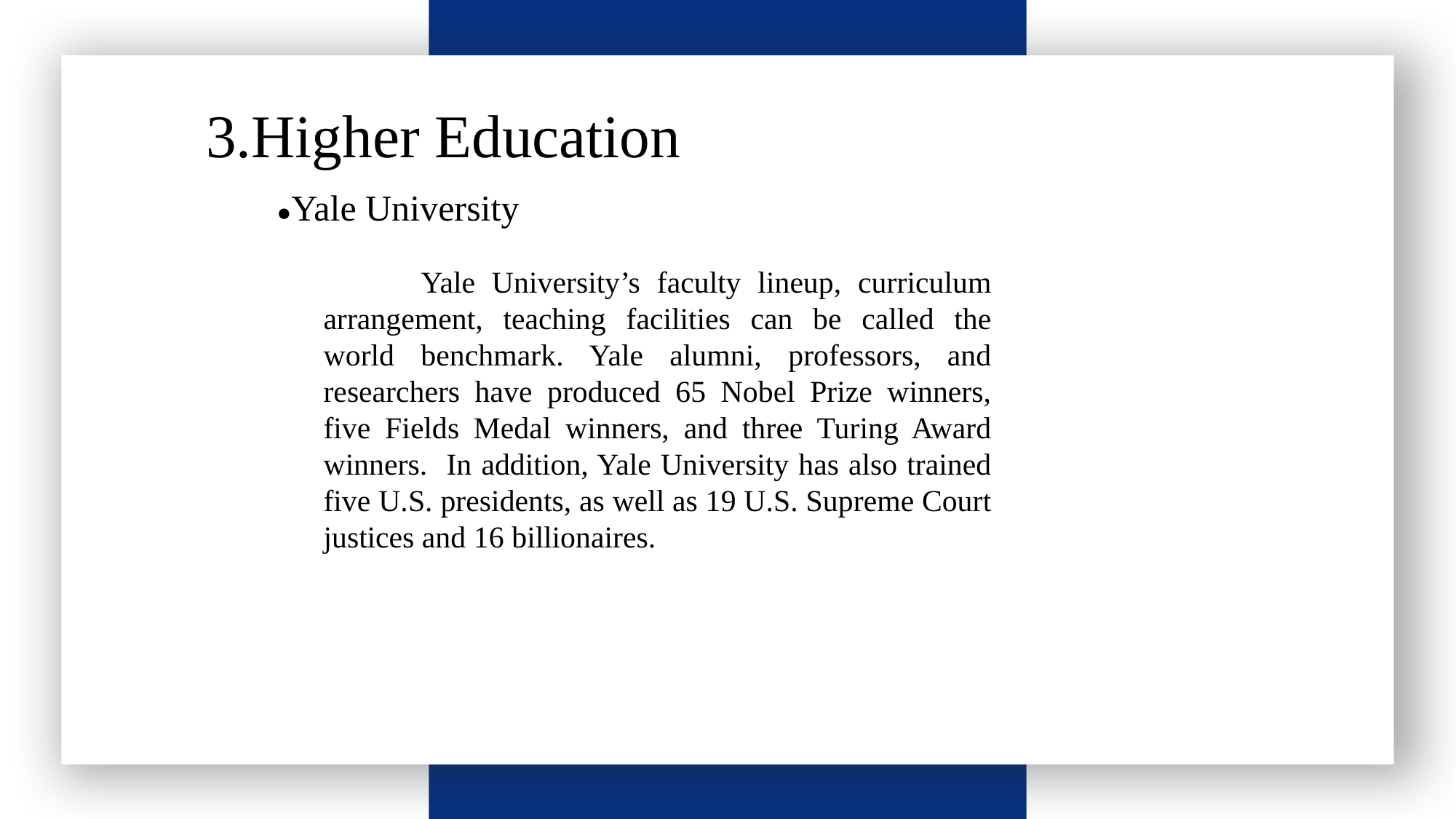

3.Higher Education
请输入标题
●Yale University
      Yale University’s faculty lineup, curriculum arrangement, teaching facilities can be called the world benchmark. Yale alumni, professors, and researchers have produced 65 Nobel Prize winners, five Fields Medal winners, and three Turing Award winners.  In addition, Yale University has also trained five U.S. presidents, as well as 19 U.S. Supreme Court justices and 16 billionaires.